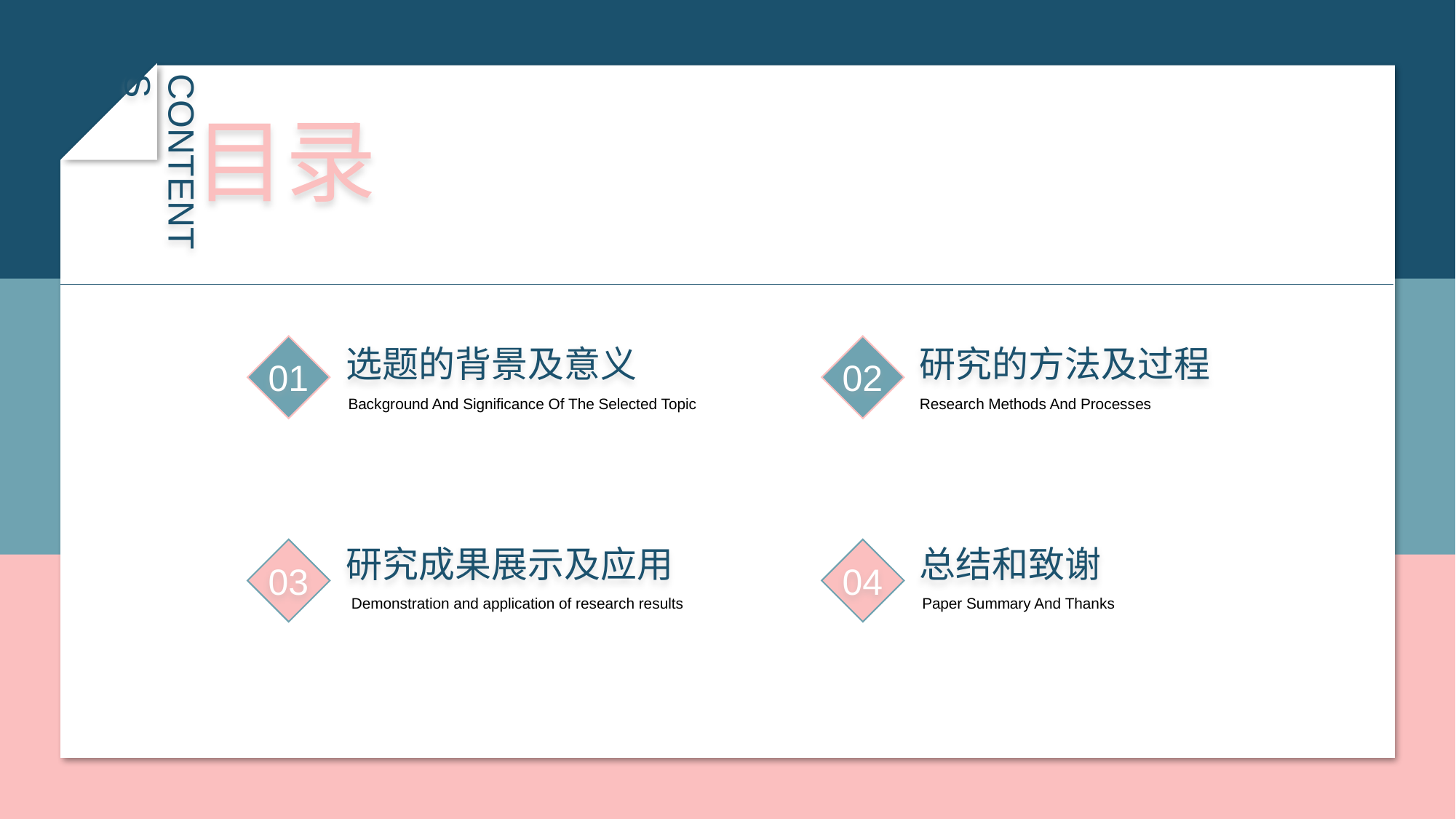

CONTENTS
目录
选题的背景及意义
研究的方法及过程

01
02
Research Methods And Processes
Background And Significance Of The Selected Topic
研究成果展示及应用
总结和致谢

03
04
Paper Summary And Thanks
Demonstration and application of research results